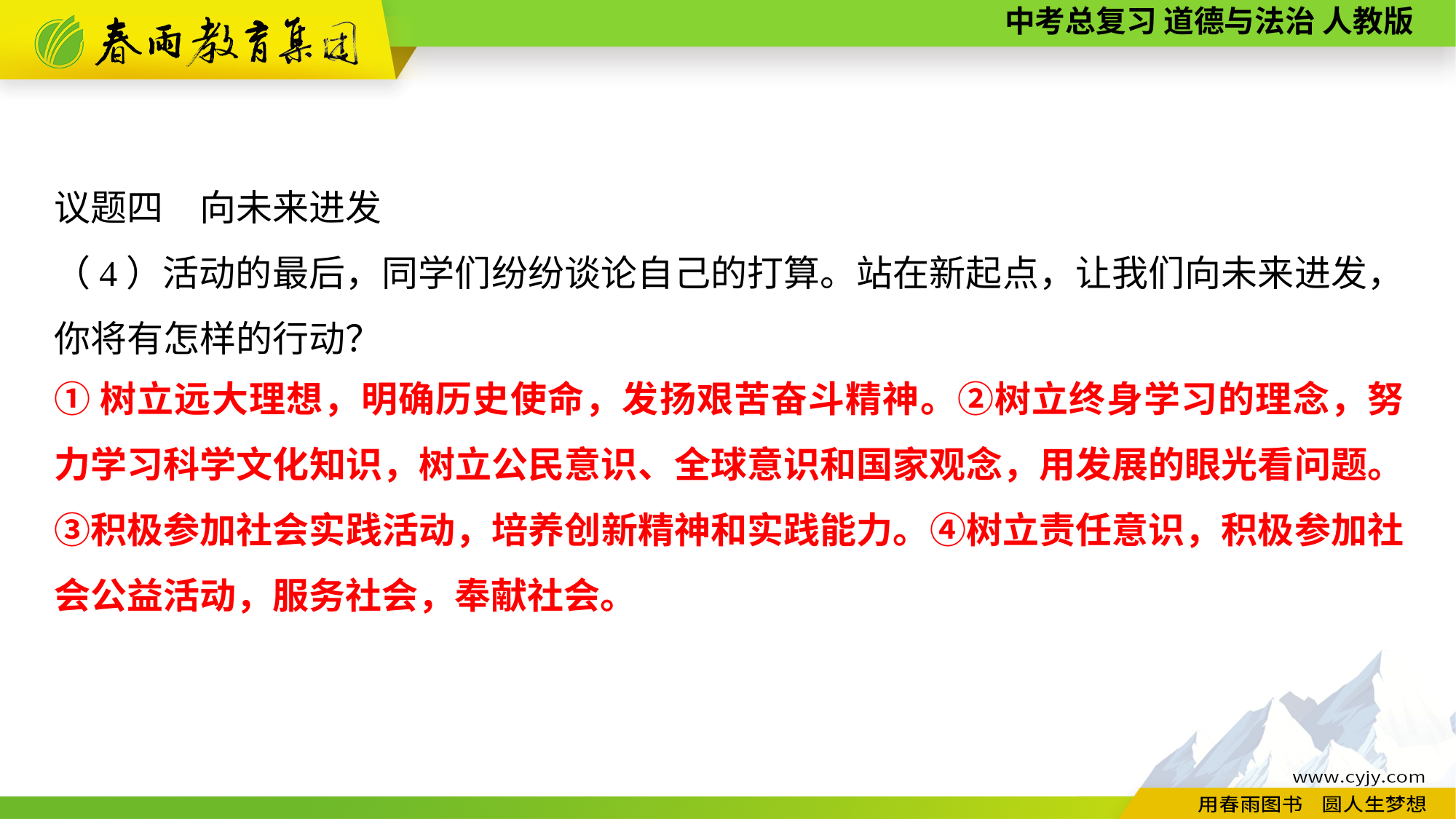

议题四　向未来进发
（4）活动的最后，同学们纷纷谈论自己的打算。站在新起点，让我们向未来进发，你将有怎样的行动？
①树立远大理想，明确历史使命，发扬艰苦奋斗精神。②树立终身学习的理念，努力学习科学文化知识，树立公民意识、全球意识和国家观念，用发展的眼光看问题。③积极参加社会实践活动，培养创新精神和实践能力。④树立责任意识，积极参加社会公益活动，服务社会，奉献社会。